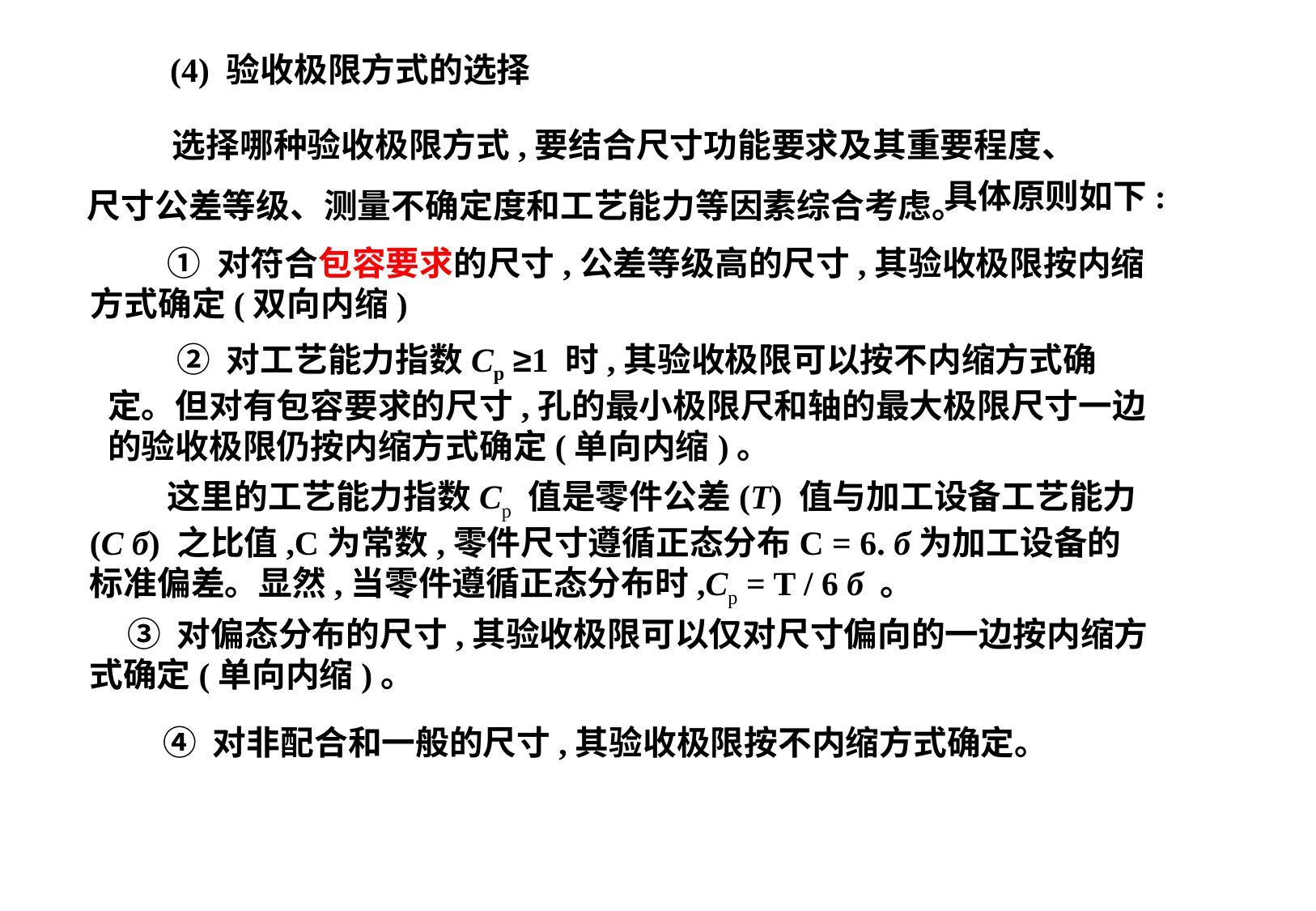

38
(4) 验收极限方式的选择
          选择哪种验收极限方式,要结合尺寸功能要求及其重要程度、尺寸公差等级、测量不确定度和工艺能力等因素综合考虑。
具体原则如下:
          ① 对符合包容要求的尺寸,公差等级高的尺寸,其验收极限按内缩方式确定(双向内缩)
         ② 对工艺能力指数Cp ≥1 时,其验收极限可以按不内缩方式确定。但对有包容要求的尺寸,孔的最小极限尺和轴的最大极限尺寸一边的验收极限仍按内缩方式确定(单向内缩)。
         这里的工艺能力指数Cp 值是零件公差(T) 值与加工设备工艺能力
(C б) 之比值,C为常数,零件尺寸遵循正态分布C = 6. б为加工设备的标准偏差。显然,当零件遵循正态分布时,Cp = T / 6 б 。
     ③ 对偏态分布的尺寸,其验收极限可以仅对尺寸偏向的一边按内缩方式确定(单向内缩)。
④ 对非配合和一般的尺寸,其验收极限按不内缩方式确定。